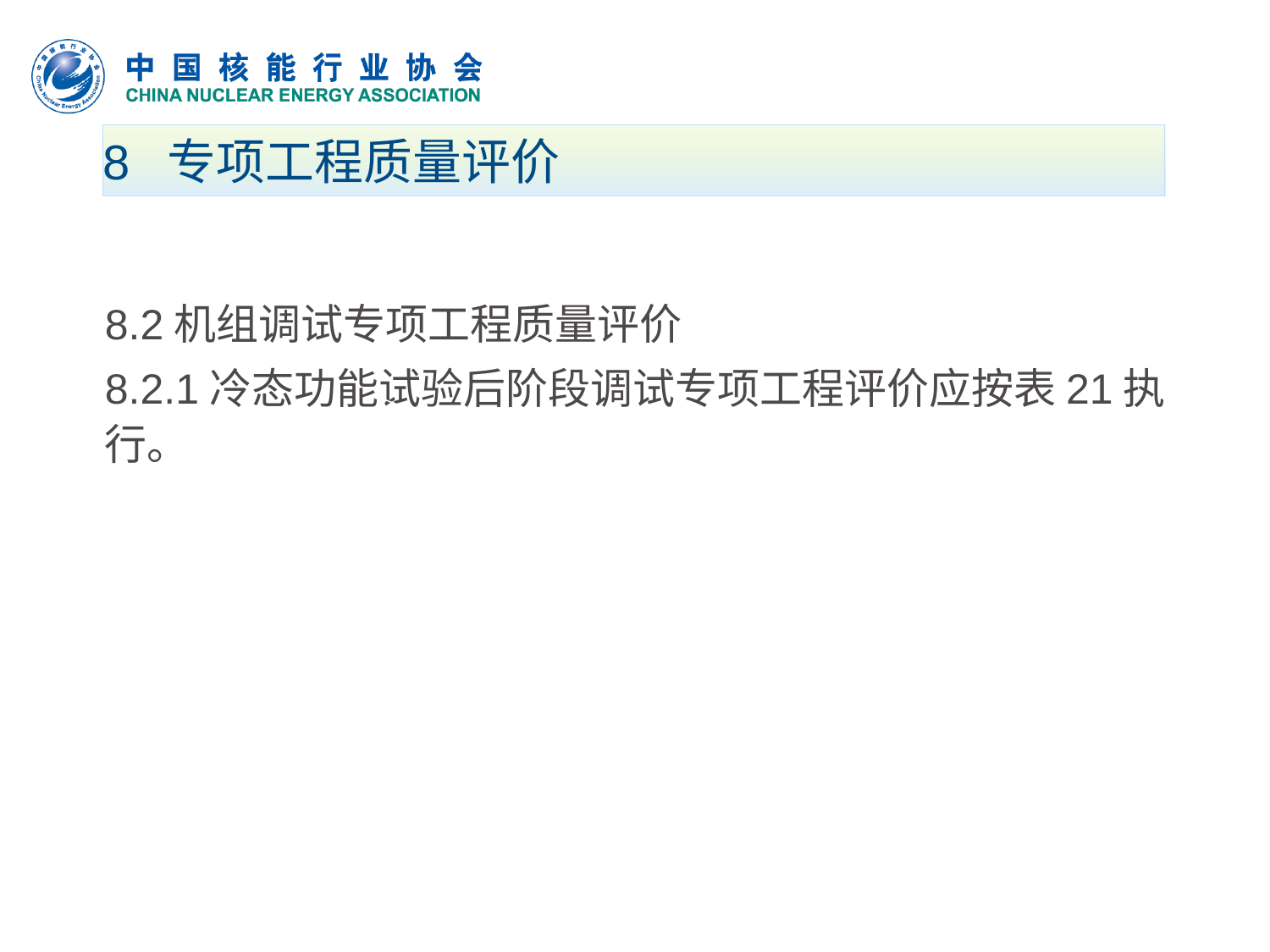

# 8  专项工程质量评价
8.2机组调试专项工程质量评价
8.2.1冷态功能试验后阶段调试专项工程评价应按表21执行。